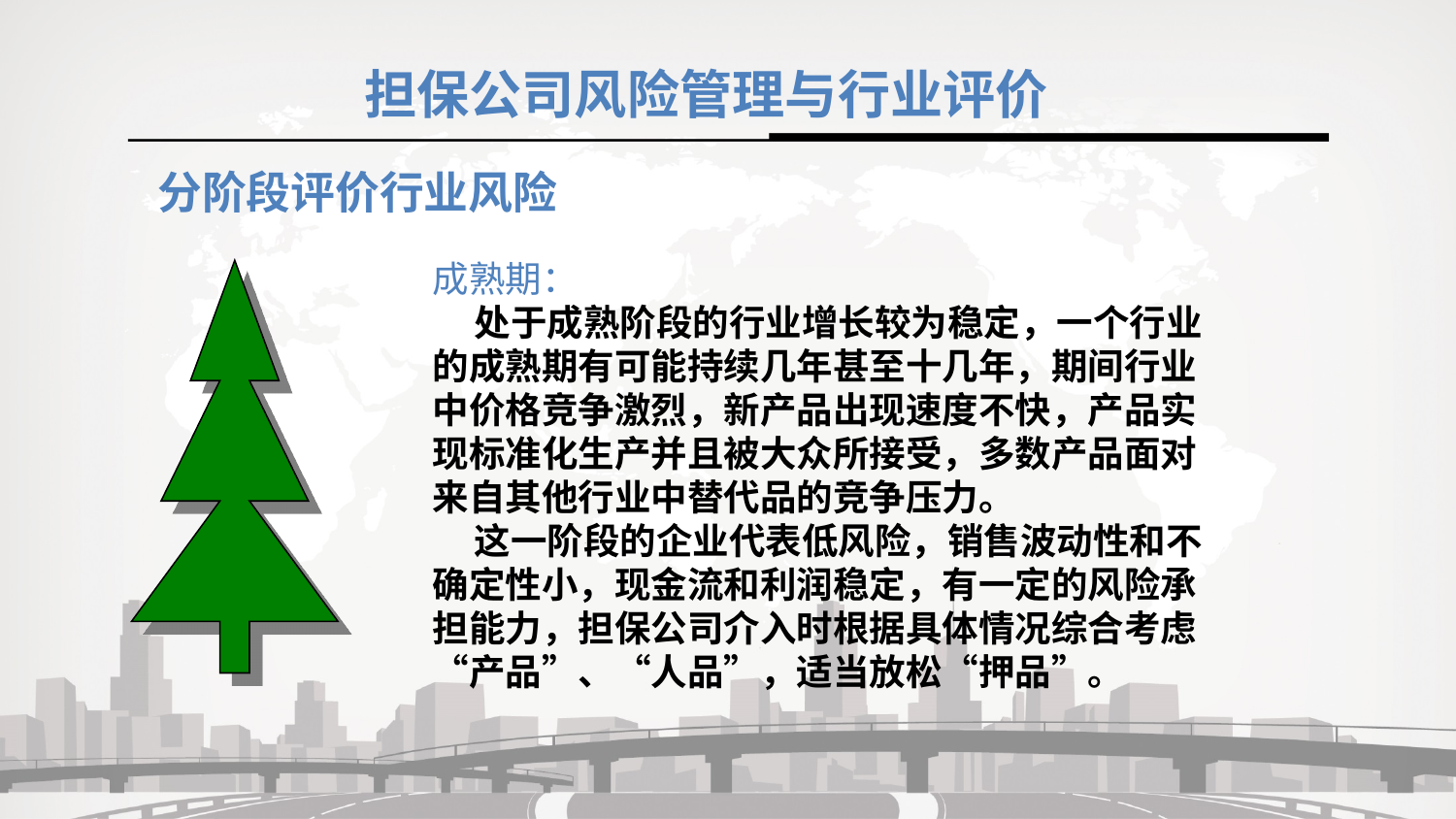

担保公司风险管理与行业评价
分阶段评价行业风险
成熟期：
    处于成熟阶段的行业增长较为稳定，一个行业的成熟期有可能持续几年甚至十几年，期间行业中价格竞争激烈，新产品出现速度不快，产品实现标准化生产并且被大众所接受，多数产品面对来自其他行业中替代品的竞争压力。
    这一阶段的企业代表低风险，销售波动性和不确定性小，现金流和利润稳定，有一定的风险承担能力，担保公司介入时根据具体情况综合考虑“产品”、“人品”，适当放松“押品”。